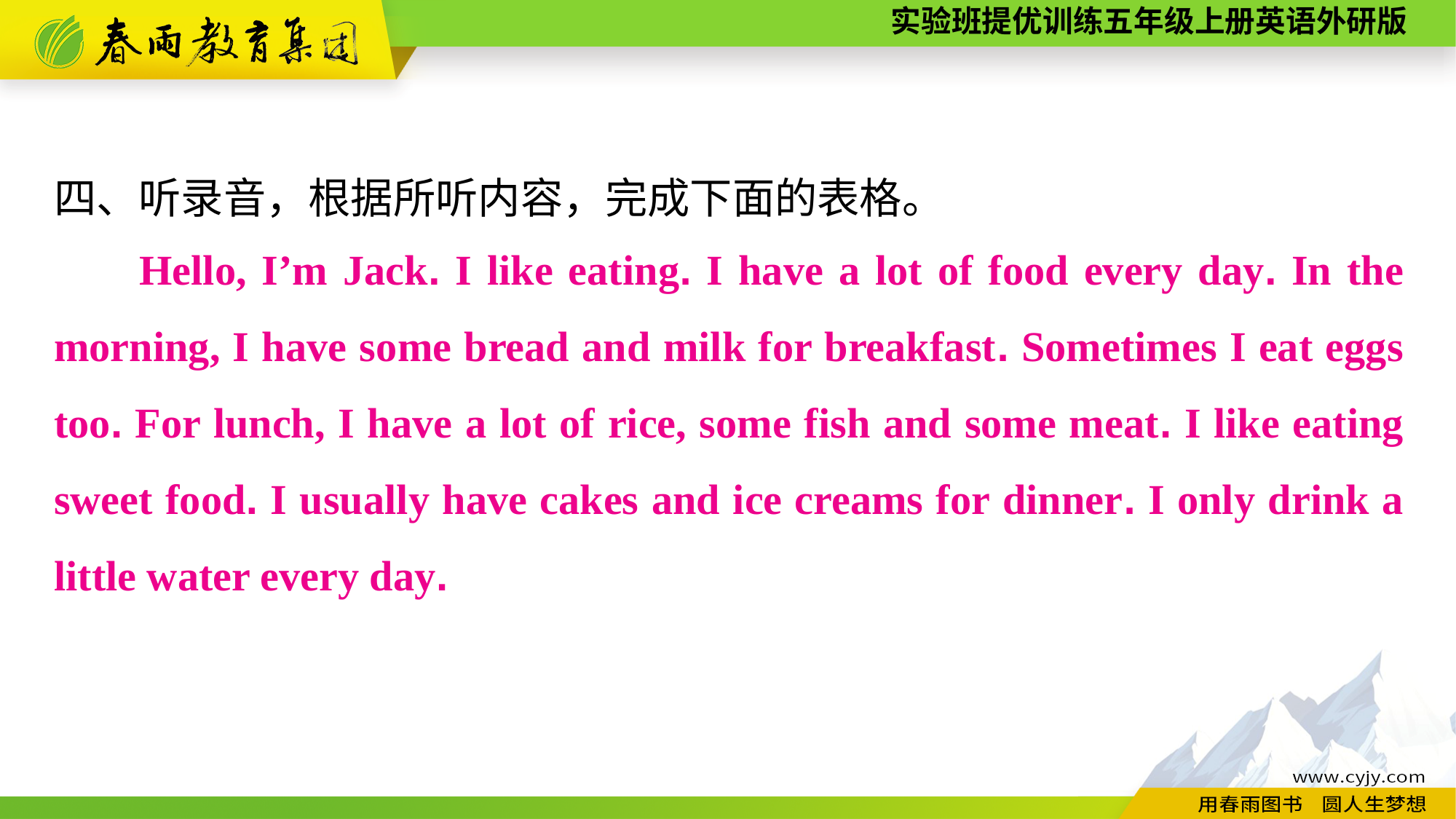

四、听录音，根据所听内容，完成下面的表格。
Hello, I’m Jack. I like eating. I have a lot of food every day. In the morning, I have some bread and milk for breakfast. Sometimes I eat eggs too. For lunch, I have a lot of rice, some fish and some meat. I like eating sweet food. I usually have cakes and ice creams for dinner. I only drink a little water every day.